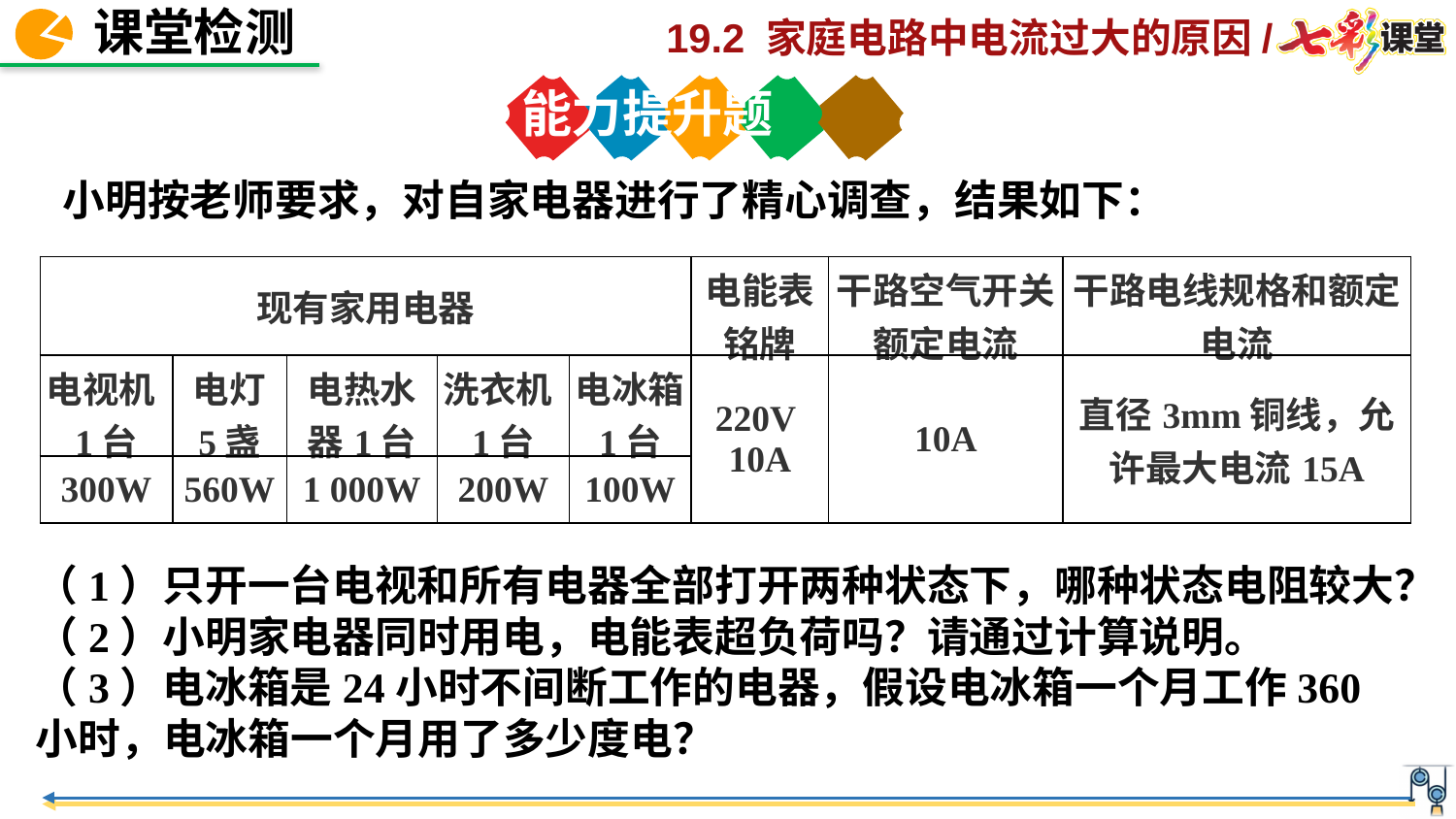

能力提升题

小明按老师要求，对自家电器进行了精心调查，结果如下：
| 现有家用电器 |  |  |  |  | 电能表铭牌 | 干路空气开关额定电流 | 干路电线规格和额定电流 |
| --- | --- | --- | --- | --- | --- | --- | --- |
| 电视机1台 | 电灯 5盏 | 电热水器1台 | 洗衣机1台 | 电冰箱1台 | 220V 10A | 10A | 直径3mm铜线，允许最大电流15A |
| 300W | 560W | 1 000W | 200W | 100W |  |  |  |
（1）只开一台电视和所有电器全部打开两种状态下，哪种状态电阻较大？
（2）小明家电器同时用电，电能表超负荷吗？请通过计算说明。
（3）电冰箱是24小时不间断工作的电器，假设电冰箱一个月工作360小时，电冰箱一个月用了多少度电？